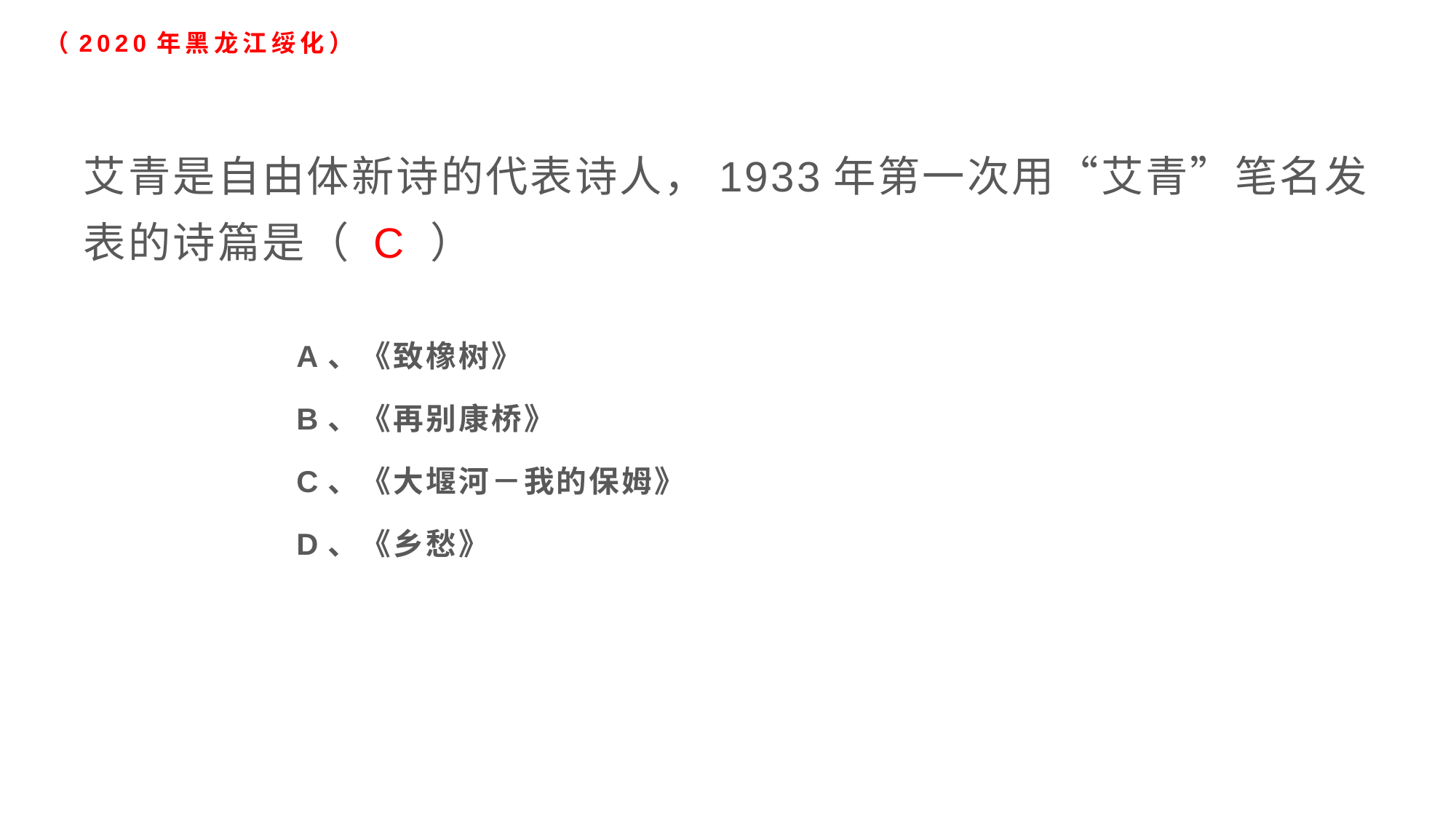

# （2020年黑龙江绥化）
艾青是自由体新诗的代表诗人，1933年第一次用“艾青”笔名发表的诗篇是（ C ）
A、《致橡树》
B、《再别康桥》
C、《大堰河－我的保姆》
D、《乡愁》